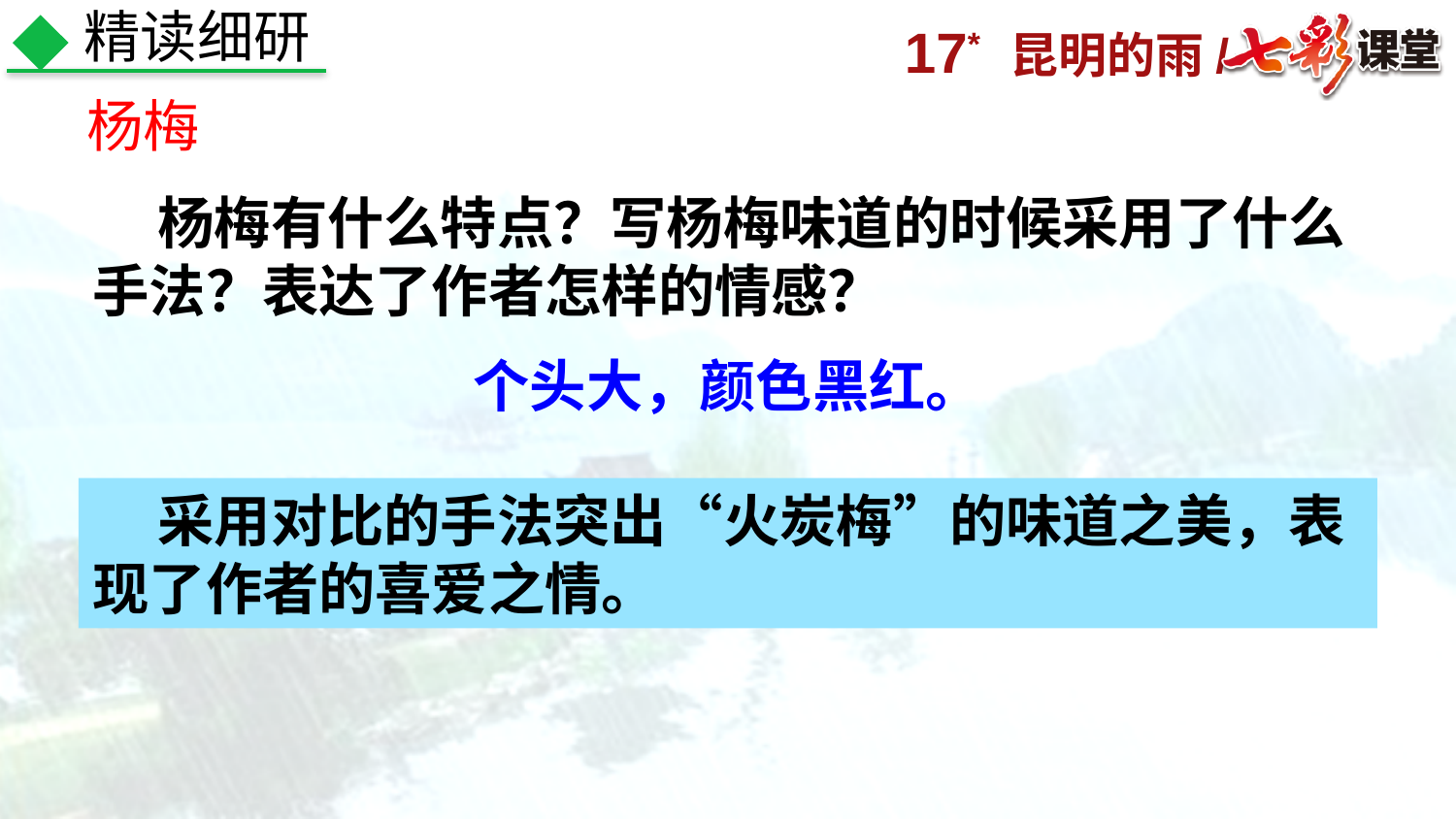

精读细研

杨梅
    杨梅有什么特点？写杨梅味道的时候采用了什么手法？表达了作者怎样的情感？
个头大，颜色黑红。
    采用对比的手法突出“火炭梅”的味道之美，表现了作者的喜爱之情。